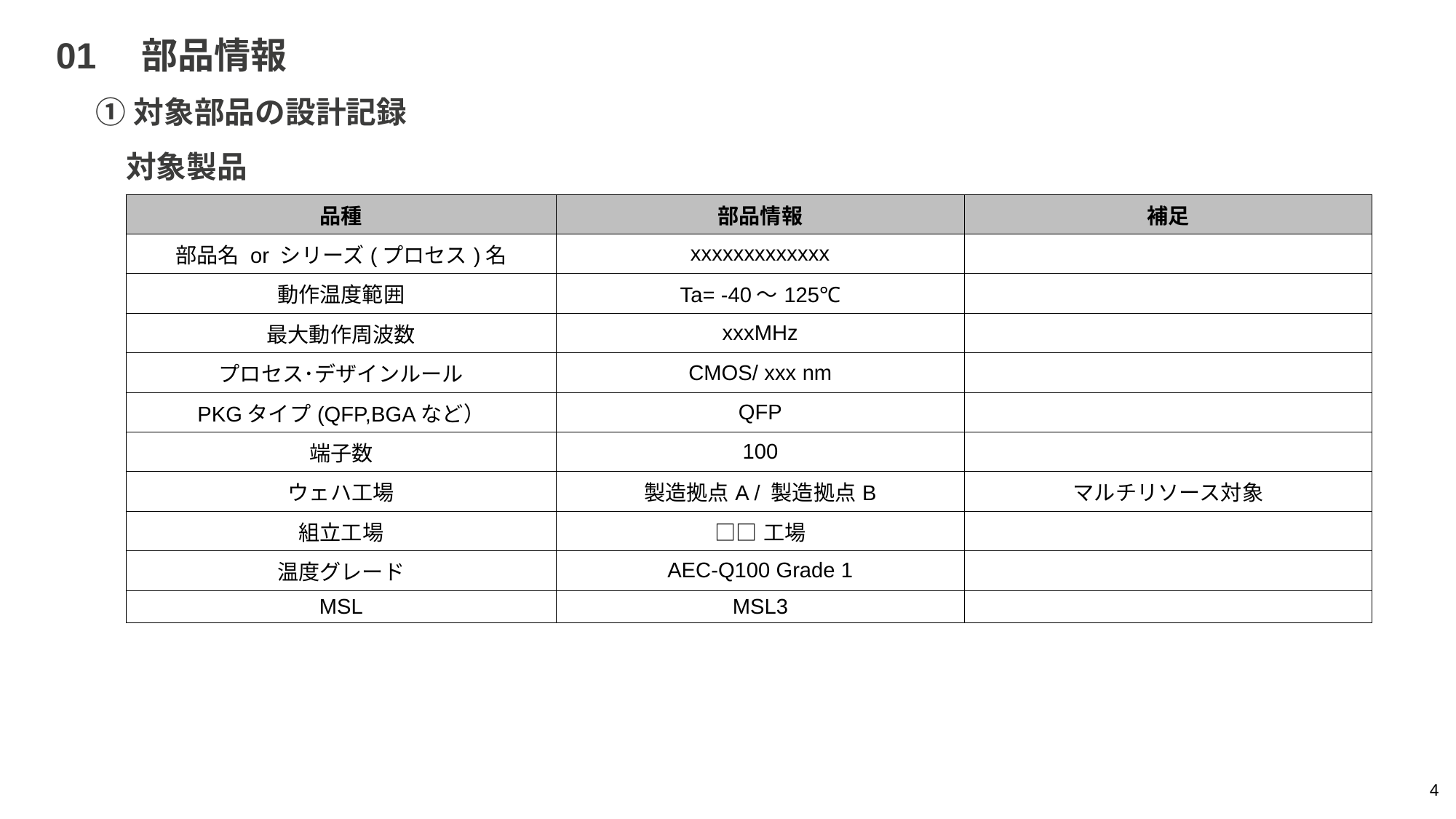

# 01　部品情報
①対象部品の設計記録
対象製品
| 品種 | 部品情報 | 補足 |
| --- | --- | --- |
| 部品名 or シリーズ(プロセス)名 | xxxxxxxxxxxxx |  |
| 動作温度範囲 | Ta= -40～125℃ |  |
| 最大動作周波数 | xxxMHz |  |
| プロセス･デザインルール | CMOS/ xxx nm |  |
| PKGタイプ(QFP,BGAなど） | QFP |  |
| 端子数 | 100 |  |
| ウェハ工場 | 製造拠点A / 製造拠点B | マルチリソース対象 |
| 組立工場 | □□工場 |  |
| 温度グレード | AEC-Q100 Grade 1 |  |
| MSL | MSL3 |  |